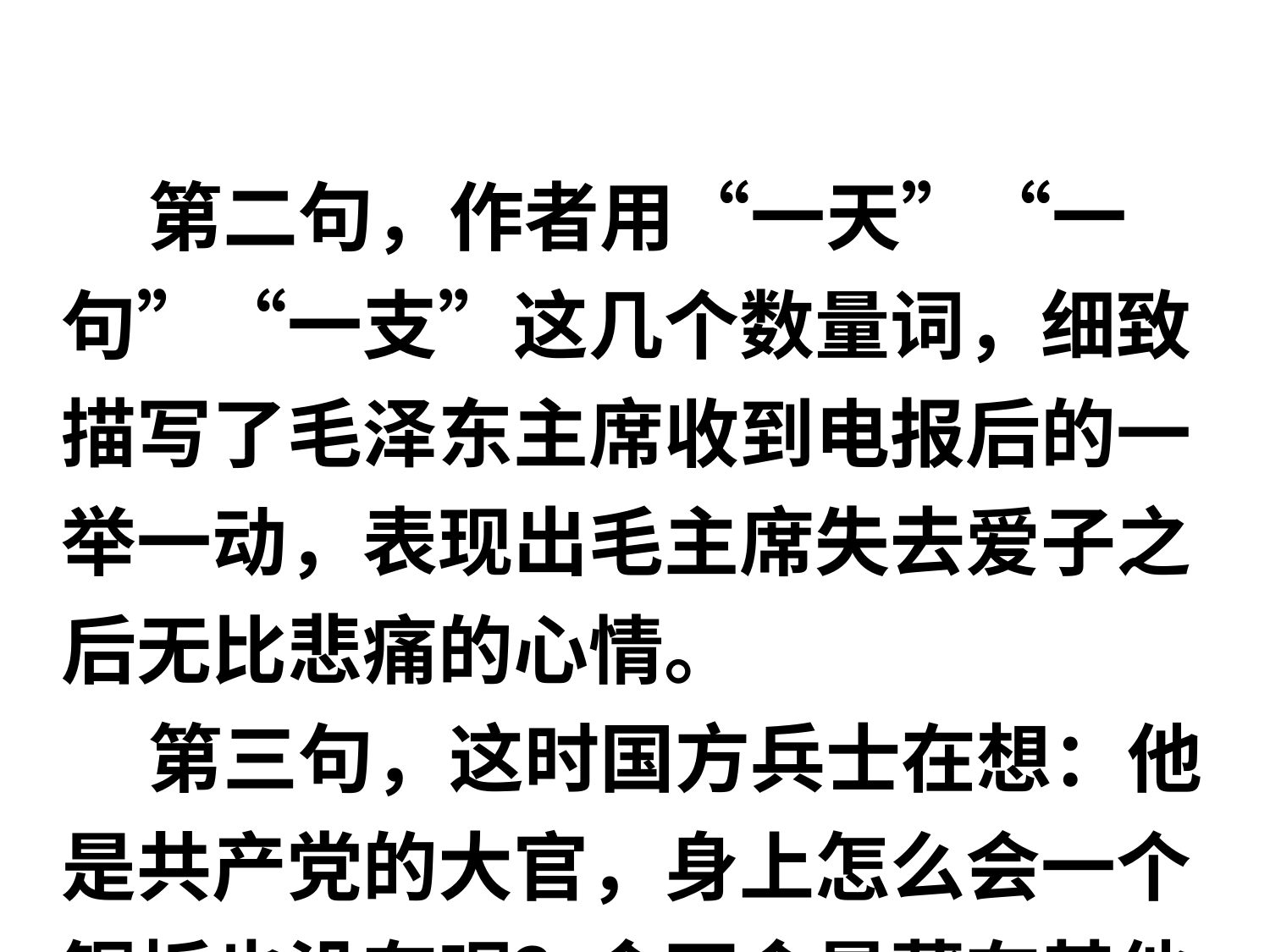

第二句，作者用“一天”“一句”“一支”这几个数量词，细致描写了毛泽东主席收到电报后的一举一动，表现出毛主席失去爱子之后无比悲痛的心情。
    第三句，这时国方兵士在想：他是共产党的大官，身上怎么会一个铜板也没有呢？会不会是藏在其他什么地方了？